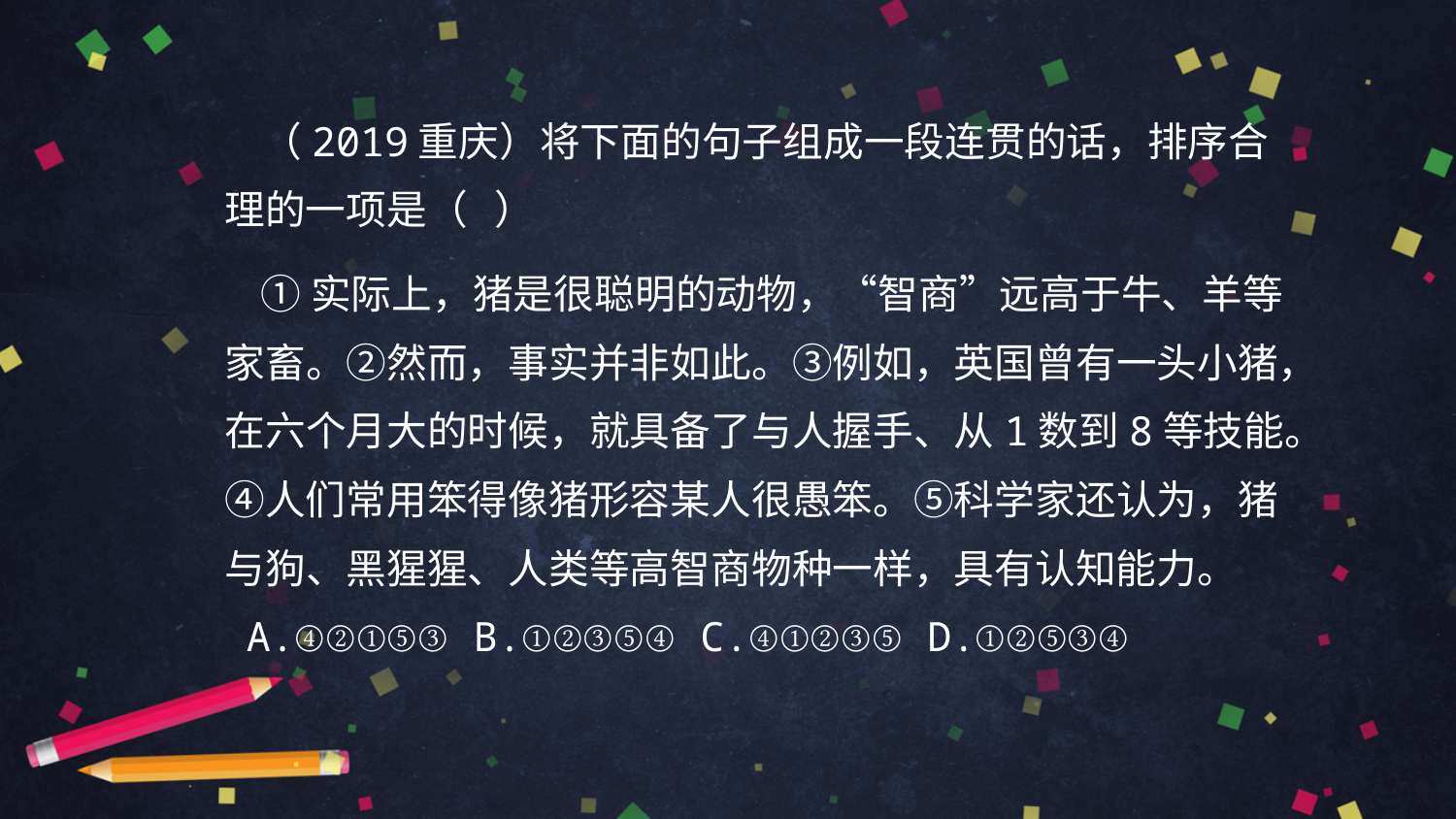

（2019重庆）将下面的句子组成一段连贯的话，排序合理的一项是（   ）
    ①实际上，猪是很聪明的动物，“智商”远高于牛、羊等家畜。②然而，事实并非如此。③例如，英国曾有一头小猪，在六个月大的时候，就具备了与人握手、从1数到8等技能。④人们常用笨得像猪形容某人很愚笨。⑤科学家还认为，猪与狗、黑猩猩、人类等高智商物种一样，具有认知能力。

 A.④②①⑤③ B.①②③⑤④ C.④①②③⑤ D.①②⑤③④